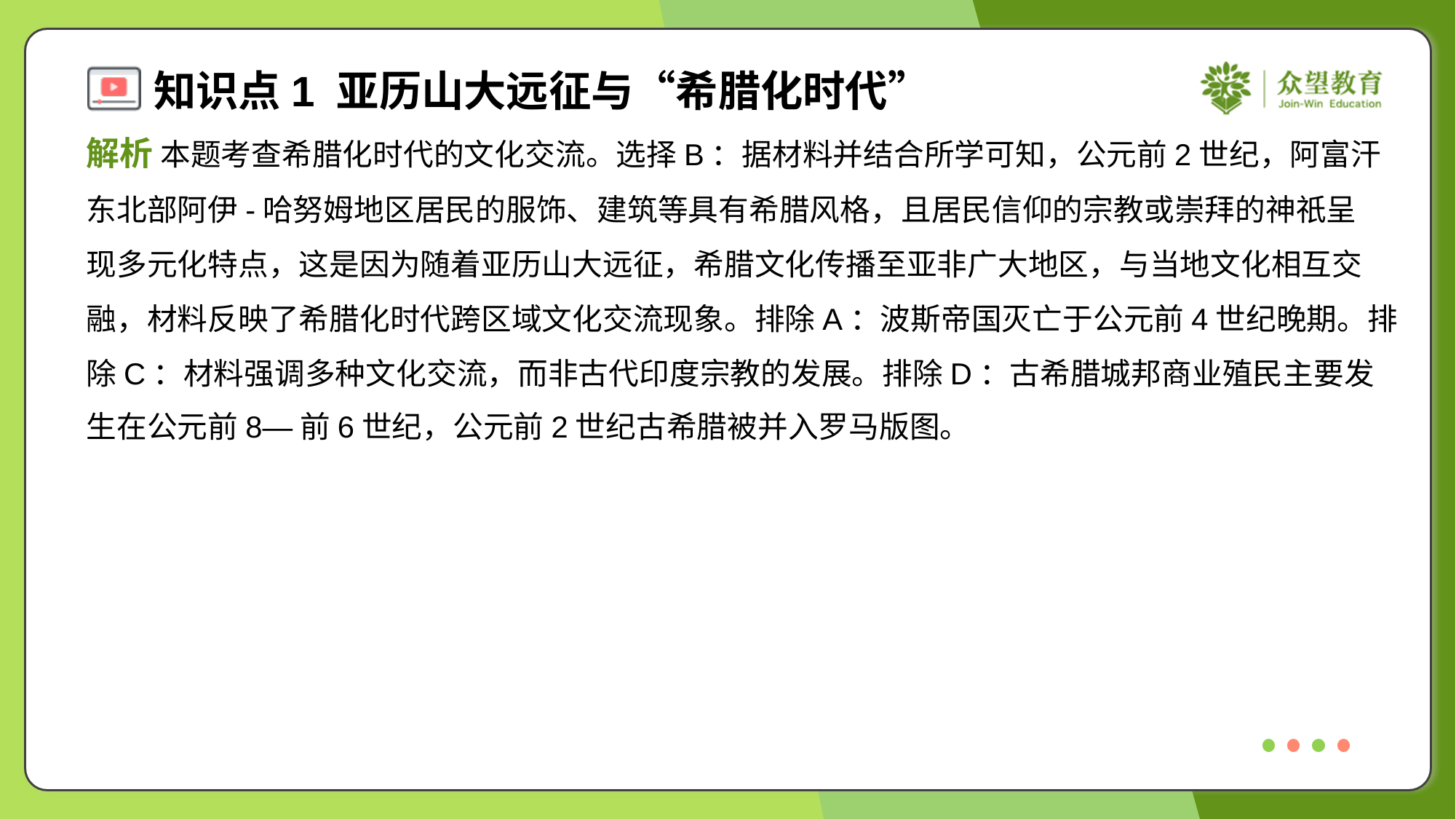

解析 本题考查希腊化时代的文化交流。选择B：据材料并结合所学可知，公元前2世纪，阿富汗
东北部阿伊-哈努姆地区居民的服饰、建筑等具有希腊风格，且居民信仰的宗教或崇拜的神祇呈
现多元化特点，这是因为随着亚历山大远征，希腊文化传播至亚非广大地区，与当地文化相互交
融，材料反映了希腊化时代跨区域文化交流现象。排除A：波斯帝国灭亡于公元前4世纪晚期。排
除C：材料强调多种文化交流，而非古代印度宗教的发展。排除D：古希腊城邦商业殖民主要发
生在公元前8—前6世纪，公元前2世纪古希腊被并入罗马版图。